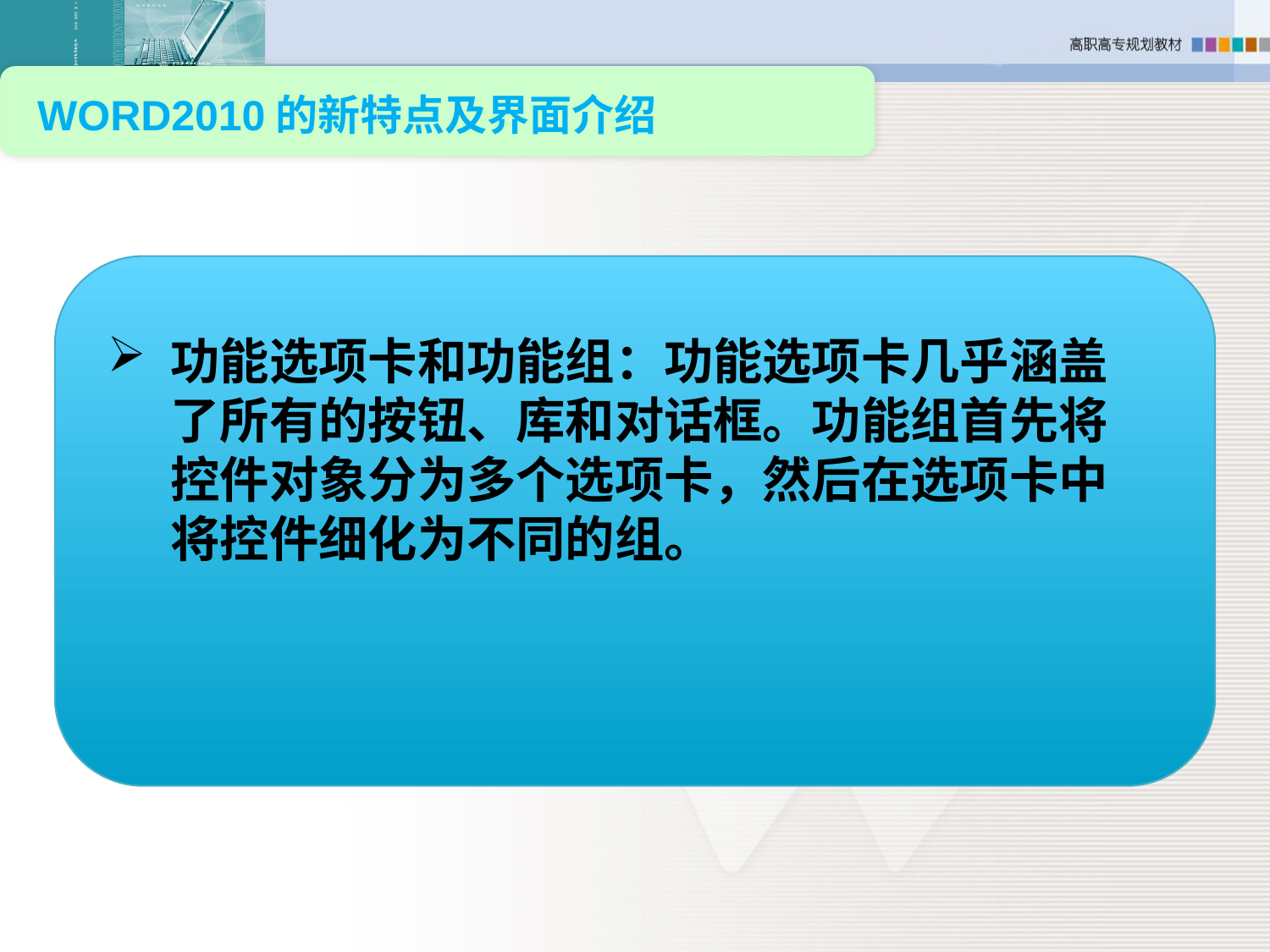

WORD2010的新特点及界面介绍

功能选项卡和功能组：功能选项卡几乎涵盖了所有的按钮、库和对话框。功能组首先将控件对象分为多个选项卡，然后在选项卡中将控件细化为不同的组。